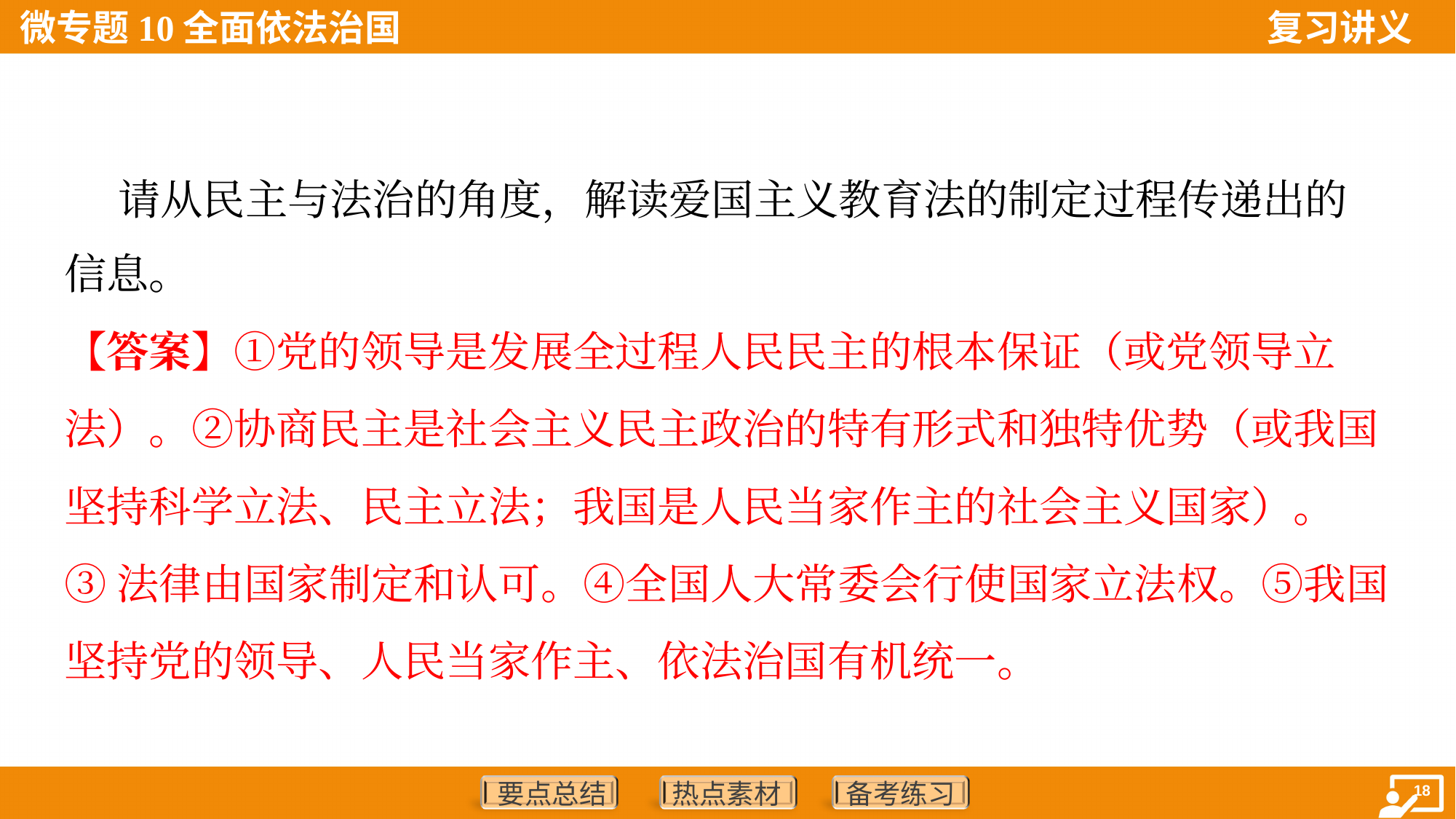

请从民主与法治的角度，解读爱国主义教育法的制定过程传递出的
信息。
【答案】①党的领导是发展全过程人民民主的根本保证（或党领导立
法）。②协商民主是社会主义民主政治的特有形式和独特优势（或我国
坚持科学立法、民主立法；我国是人民当家作主的社会主义国家）。
③法律由国家制定和认可。④全国人大常委会行使国家立法权。⑤我国
坚持党的领导、人民当家作主、依法治国有机统一。